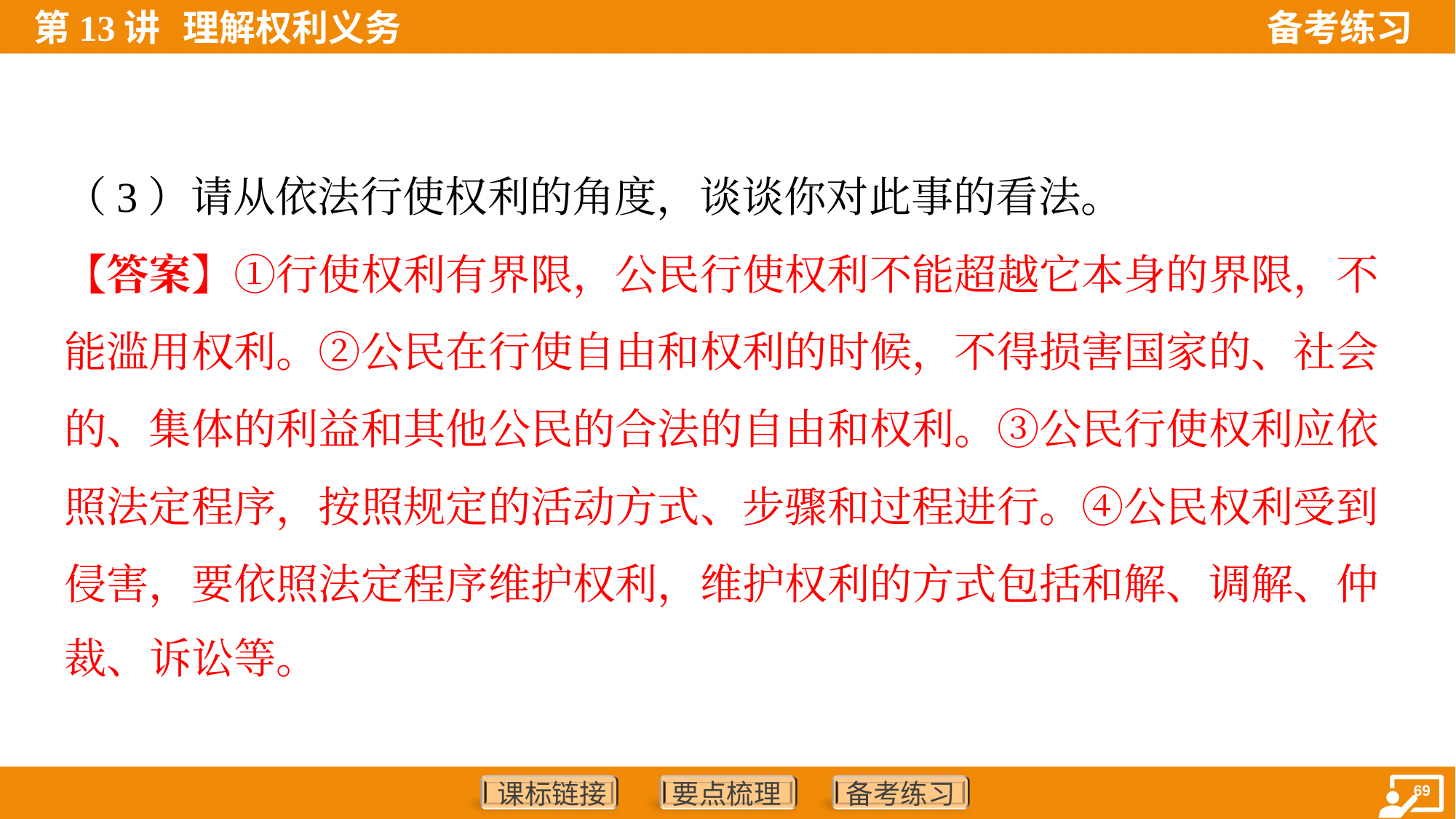

（3）请从依法行使权利的角度，谈谈你对此事的看法。
【答案】①行使权利有界限，公民行使权利不能超越它本身的界限，不
能滥用权利。②公民在行使自由和权利的时候，不得损害国家的、社会
的、集体的利益和其他公民的合法的自由和权利。③公民行使权利应依
照法定程序，按照规定的活动方式、步骤和过程进行。④公民权利受到
侵害，要依照法定程序维护权利，维护权利的方式包括和解、调解、仲
裁、诉讼等。